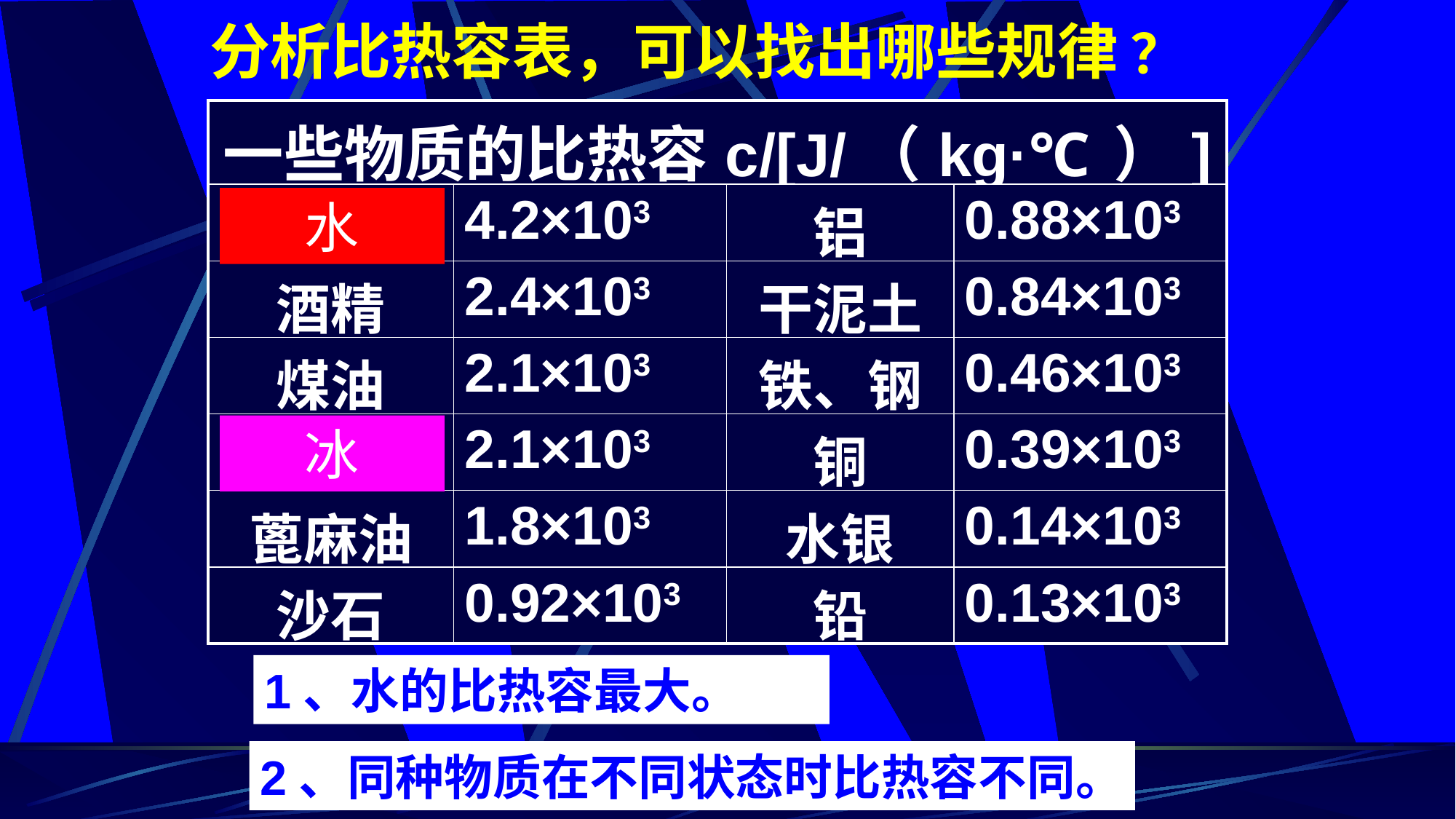

分析比热容表，可以找出哪些规律 ？
| 一些物质的比热容c/[J/（kg·℃）] |  |  |  |
| --- | --- | --- | --- |
| 水 | 4.2×103 | 铝 | 0.88×103 |
| 酒精 | 2.4×103 | 干泥土 | 0.84×103 |
| 煤油 | 2.1×103 | 铁、钢 | 0.46×103 |
| 冰 | 2.1×103 | 铜 | 0.39×103 |
| 蓖麻油 | 1.8×103 | 水银 | 0.14×103 |
| 沙石 | 0.92×103 | 铅 | 0.13×103 |
     水
     冰
1、水的比热容最大。
2、同种物质在不同状态时比热容不同。